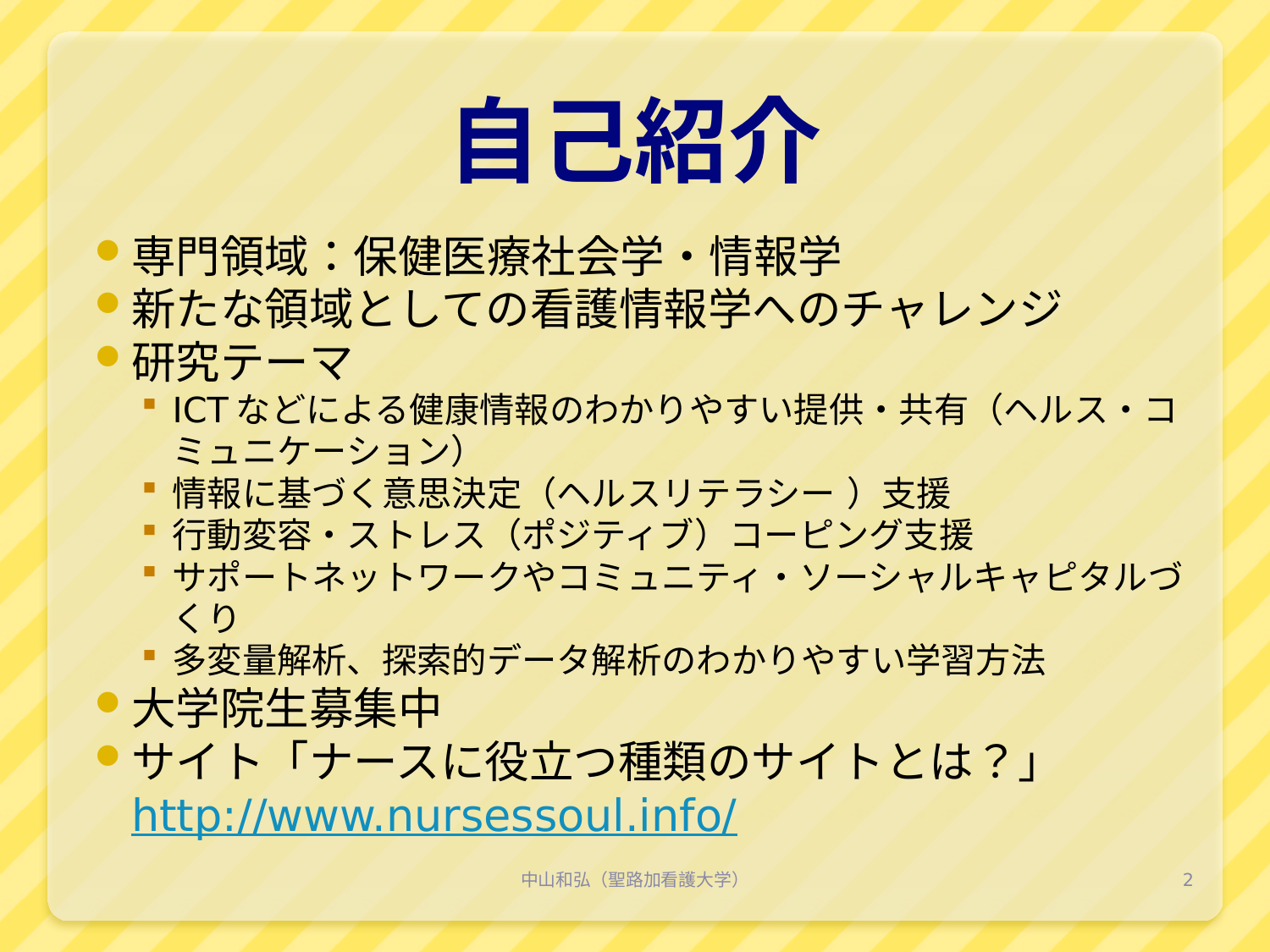

# 自己紹介
専門領域：保健医療社会学・情報学
新たな領域としての看護情報学へのチャレンジ
研究テーマ
ICTなどによる健康情報のわかりやすい提供・共有（ヘルス・コミュニケーション）
情報に基づく意思決定（ヘルスリテラシー ）支援
行動変容・ストレス（ポジティブ）コーピング支援
サポートネットワークやコミュニティ・ソーシャルキャピタルづくり
多変量解析、探索的データ解析のわかりやすい学習方法
大学院生募集中
サイト「ナースに役立つ種類のサイトとは？」http://www.nursessoul.info/

中山和弘（聖路加看護大学）
2